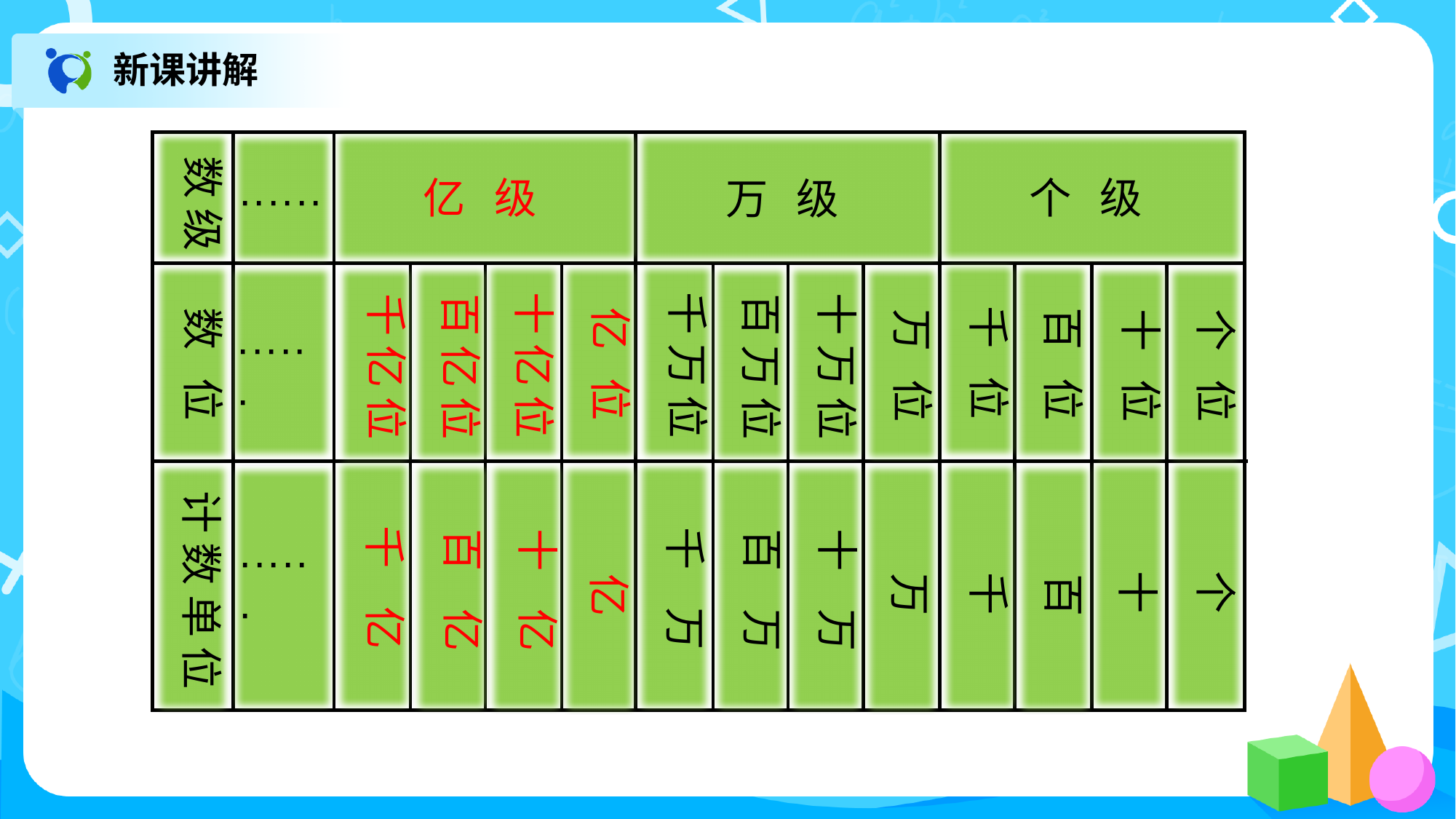

新课讲解

个   级

亿   级

数 级

万   级

······

千   位

十 亿 位

千 万 位

百   位

亿   位

数   位

十 万 位

······

百 亿 位

百 万 位

万   位

十   位

个   位

千 亿 位

千    亿

十

个

千    万

千

百    亿

百    万

十    亿

十    万

计 数 单 位

万

亿

百

······